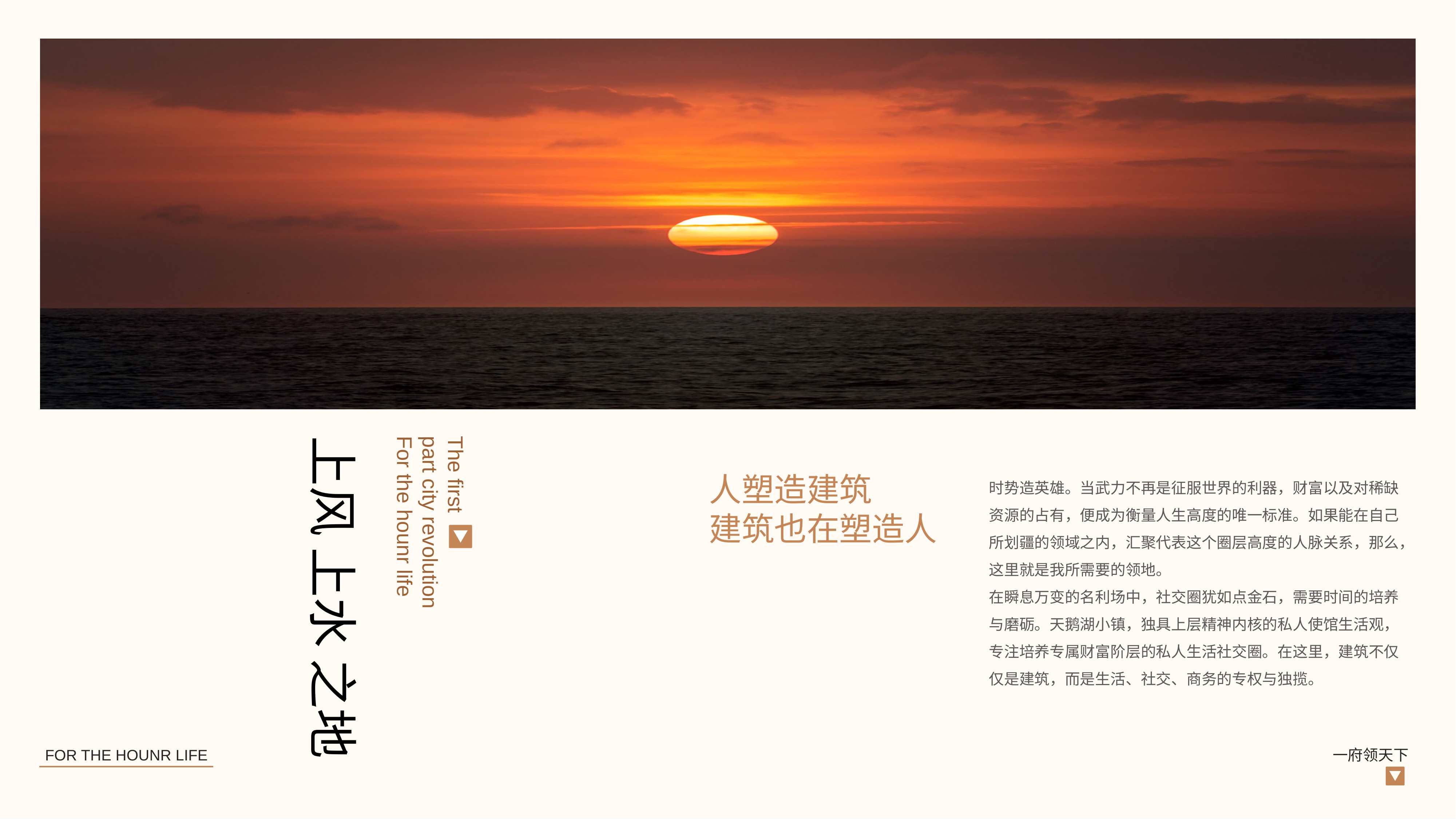

上风 上水 之地
The first
part city revolution For the hounr life
人塑造建筑
建筑也在塑造人
时势造英雄。当武力不再是征服世界的利器，财富以及对稀缺资源的占有，便成为衡量人生高度的唯一标准。如果能在自己所划疆的领域之内，汇聚代表这个圈层高度的人脉关系，那么，这里就是我所需要的领地。
在瞬息万变的名利场中，社交圈犹如点金石，需要时间的培养与磨砺。天鹅湖小镇，独具上层精神内核的私人使馆生活观，专注培养专属财富阶层的私人生活社交圈。在这里，建筑不仅仅是建筑，而是生活、社交、商务的专权与独揽。